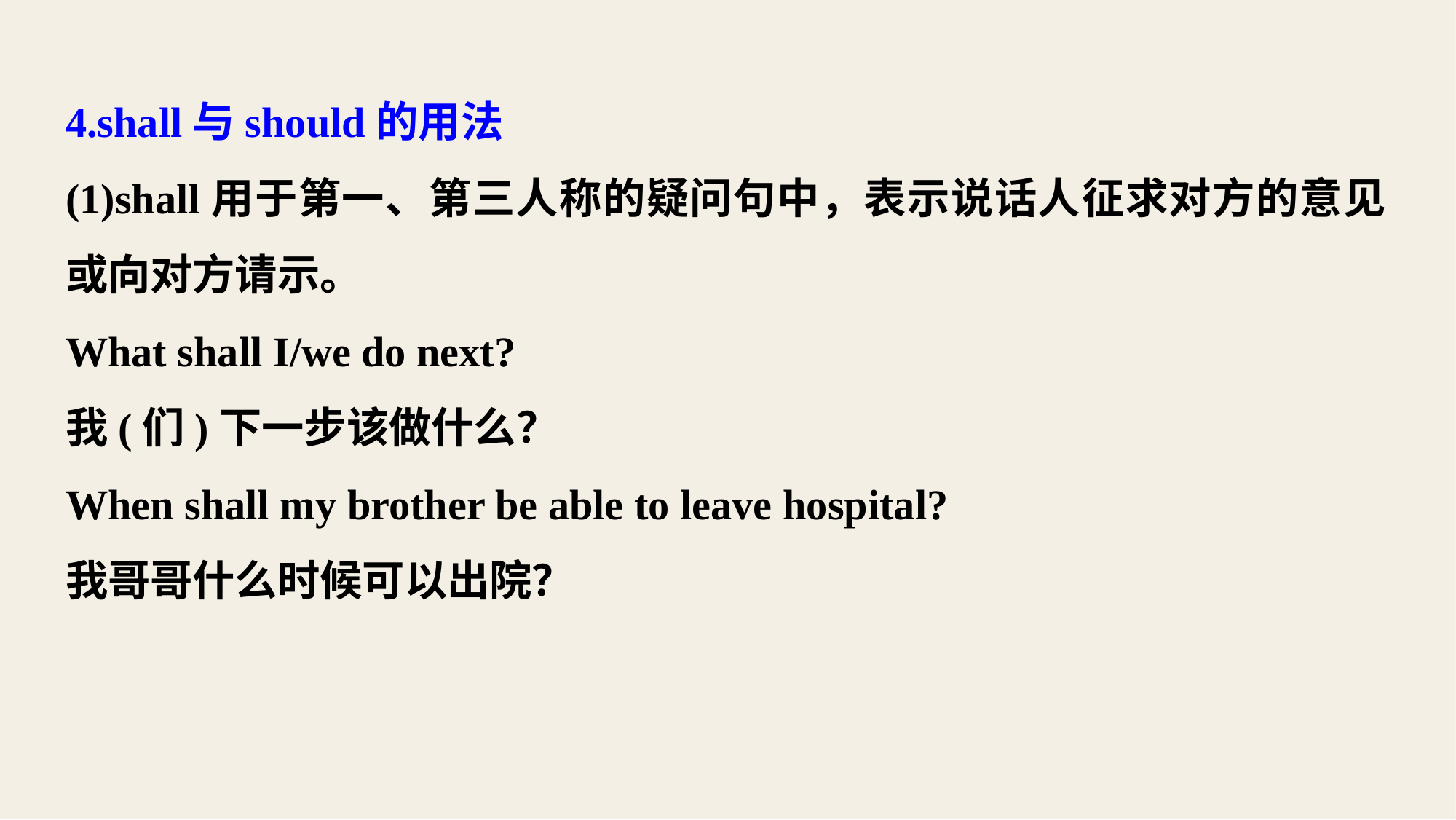

4.shall与should的用法
(1)shall用于第一、第三人称的疑问句中，表示说话人征求对方的意见或向对方请示。
What shall I/we do next?
我(们)下一步该做什么？
When shall my brother be able to leave hospital?
我哥哥什么时候可以出院？